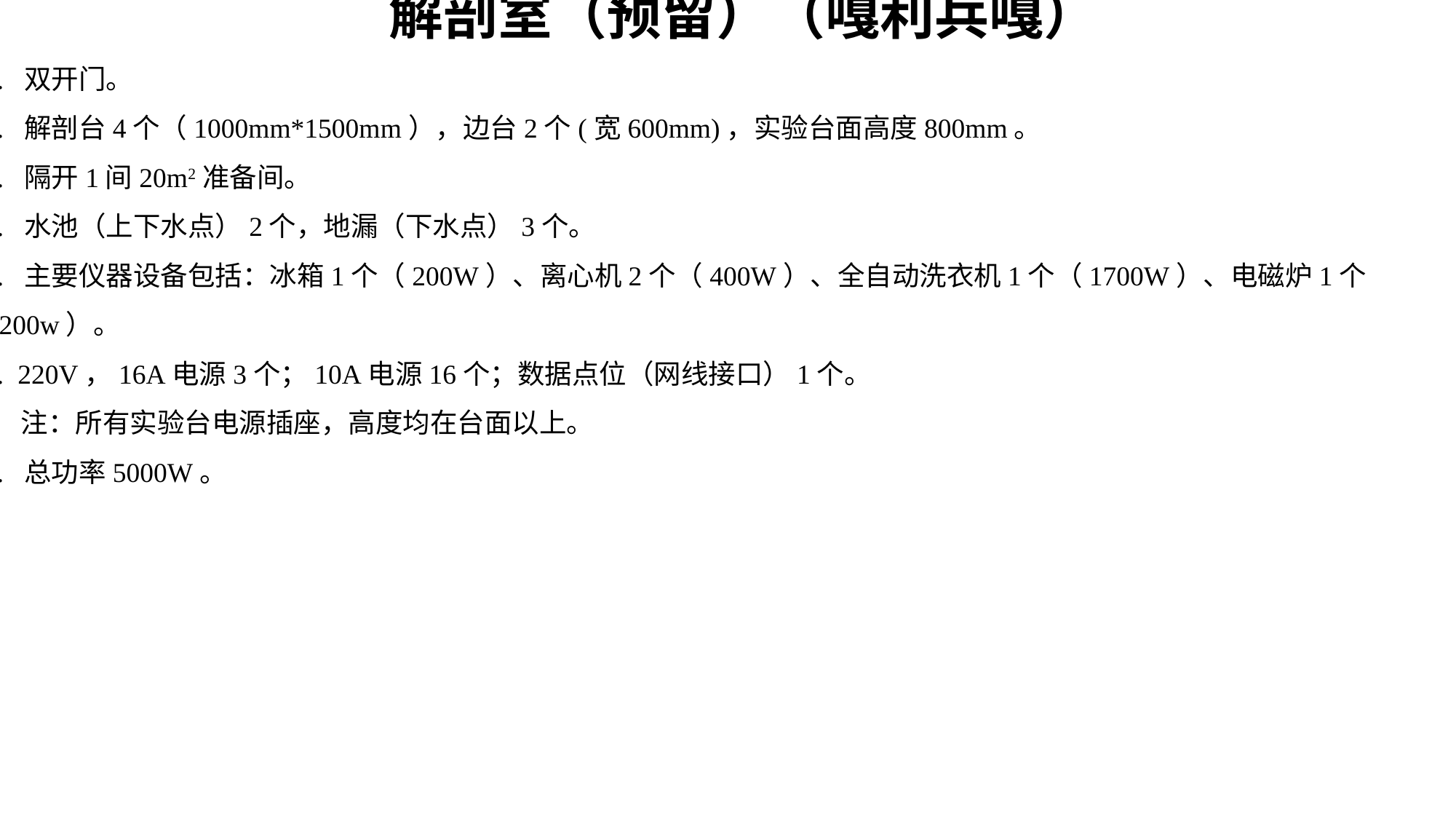

解剖室（预留）（嘎利兵嘎）
1.  双开门。
2.  解剖台4个（1000mm*1500mm），边台2个(宽600mm)，实验台面高度800mm。
3.  隔开1间20m2准备间。
4.  水池（上下水点）2个，地漏（下水点）3个。
5.  主要仪器设备包括：冰箱1个（200W）、离心机2个（400W）、全自动洗衣机1个（1700W）、电磁炉1个（2200w）。
6.  220V，16A电源3个；10A电源16个；数据点位（网线接口）1个。
     注：所有实验台电源插座，高度均在台面以上。
7.  总功率5000W。